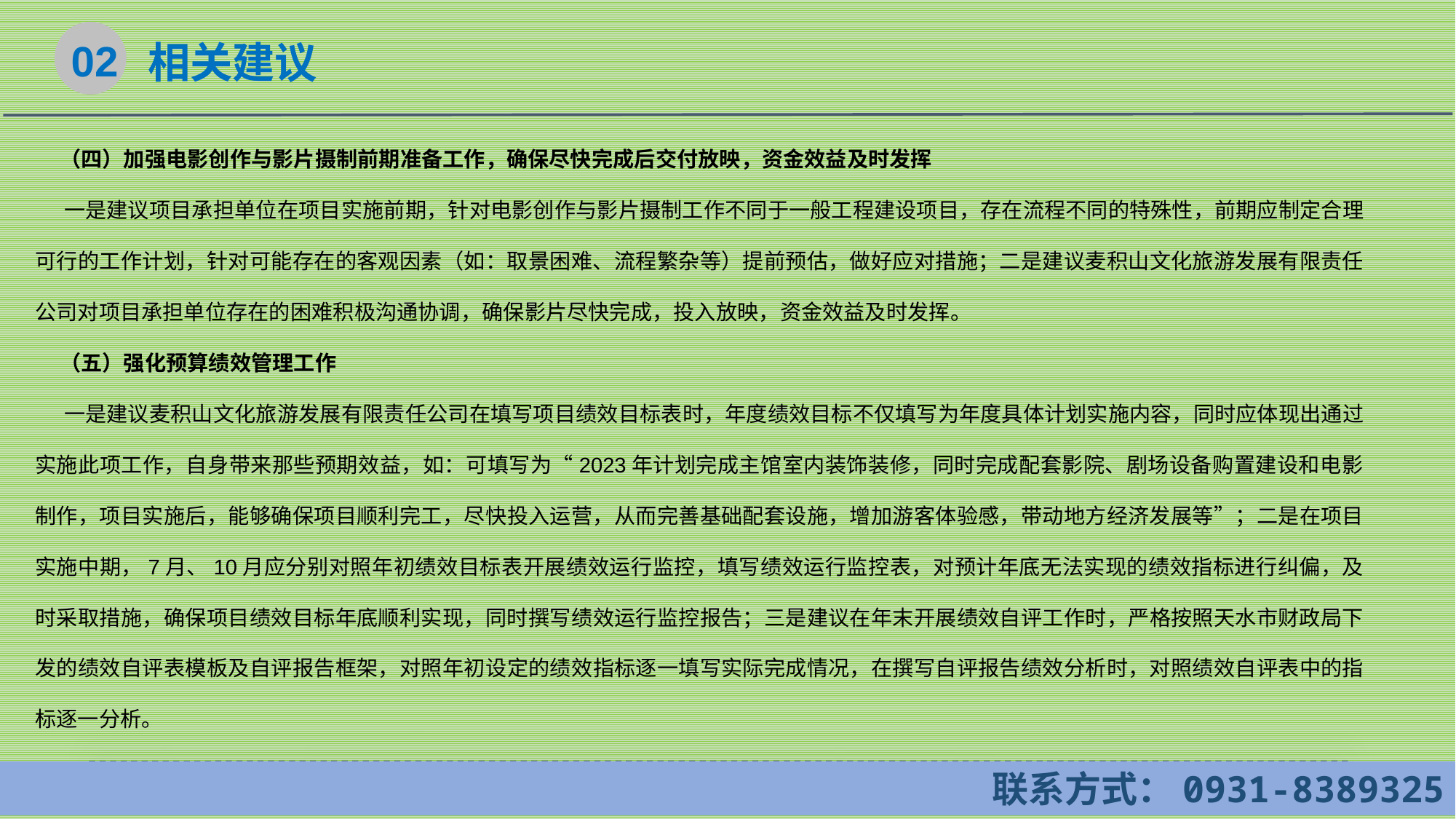

02
相关建议
    （四）加强电影创作与影片摄制前期准备工作，确保尽快完成后交付放映，资金效益及时发挥
     一是建议项目承担单位在项目实施前期，针对电影创作与影片摄制工作不同于一般工程建设项目，存在流程不同的特殊性，前期应制定合理可行的工作计划，针对可能存在的客观因素（如：取景困难、流程繁杂等）提前预估，做好应对措施；二是建议麦积山文化旅游发展有限责任公司对项目承担单位存在的困难积极沟通协调，确保影片尽快完成，投入放映，资金效益及时发挥。
    （五）强化预算绩效管理工作
     一是建议麦积山文化旅游发展有限责任公司在填写项目绩效目标表时，年度绩效目标不仅填写为年度具体计划实施内容，同时应体现出通过实施此项工作，自身带来那些预期效益，如：可填写为“2023年计划完成主馆室内装饰装修，同时完成配套影院、剧场设备购置建设和电影制作，项目实施后，能够确保项目顺利完工，尽快投入运营，从而完善基础配套设施，增加游客体验感，带动地方经济发展等”；二是在项目实施中期，7月、10月应分别对照年初绩效目标表开展绩效运行监控，填写绩效运行监控表，对预计年底无法实现的绩效指标进行纠偏，及时采取措施，确保项目绩效目标年底顺利实现，同时撰写绩效运行监控报告；三是建议在年末开展绩效自评工作时，严格按照天水市财政局下发的绩效自评表模板及自评报告框架，对照年初设定的绩效指标逐一填写实际完成情况，在撰写自评报告绩效分析时，对照绩效自评表中的指标逐一分析。
24
                                      联系方式：0931-8389325